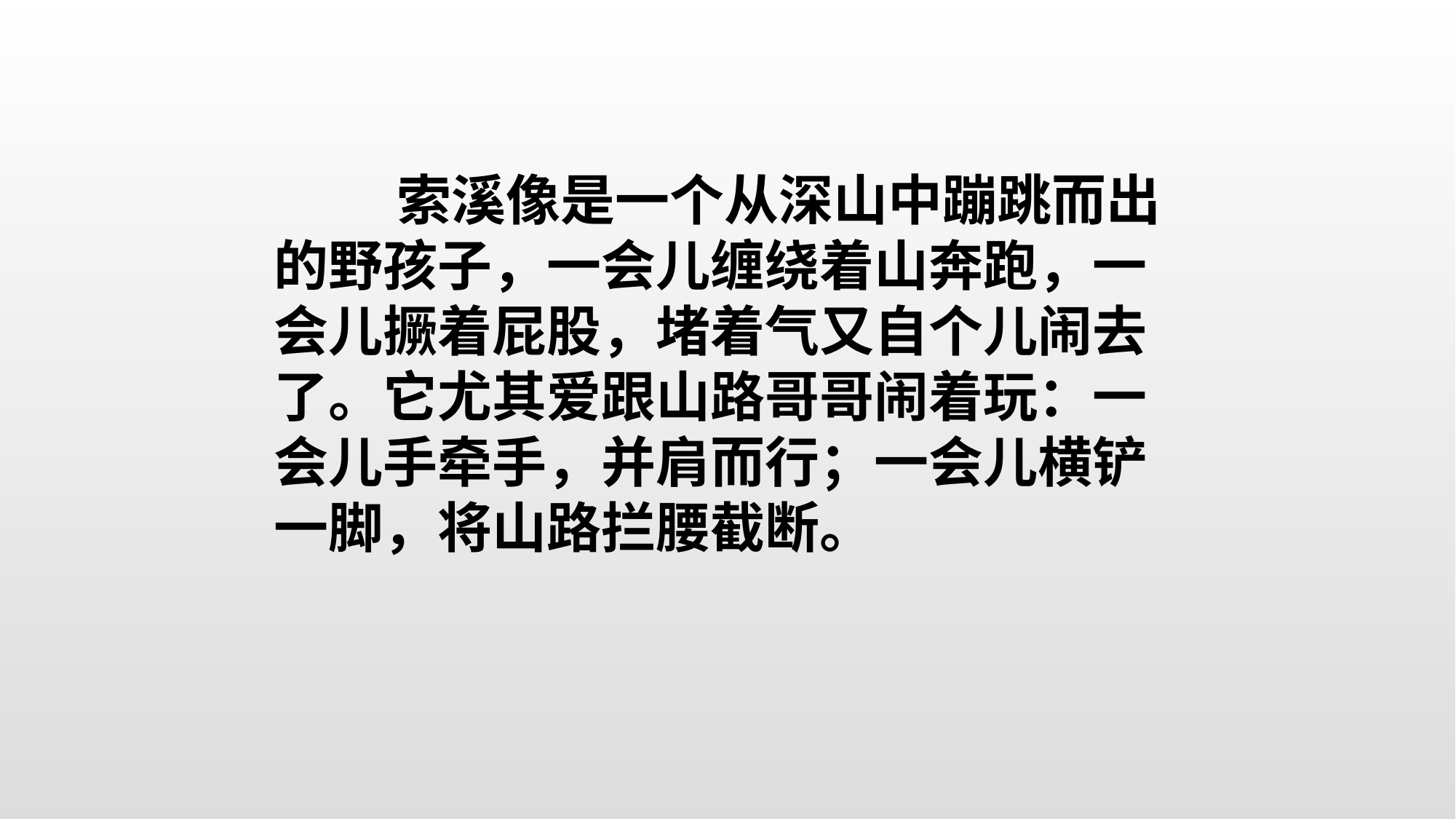

索溪像是一个从深山中蹦跳而出的野孩子，一会儿缠绕着山奔跑，一会儿撅着屁股，堵着气又自个儿闹去了。它尤其爱跟山路哥哥闹着玩：一会儿手牵手，并肩而行；一会儿横铲一脚，将山路拦腰截断。